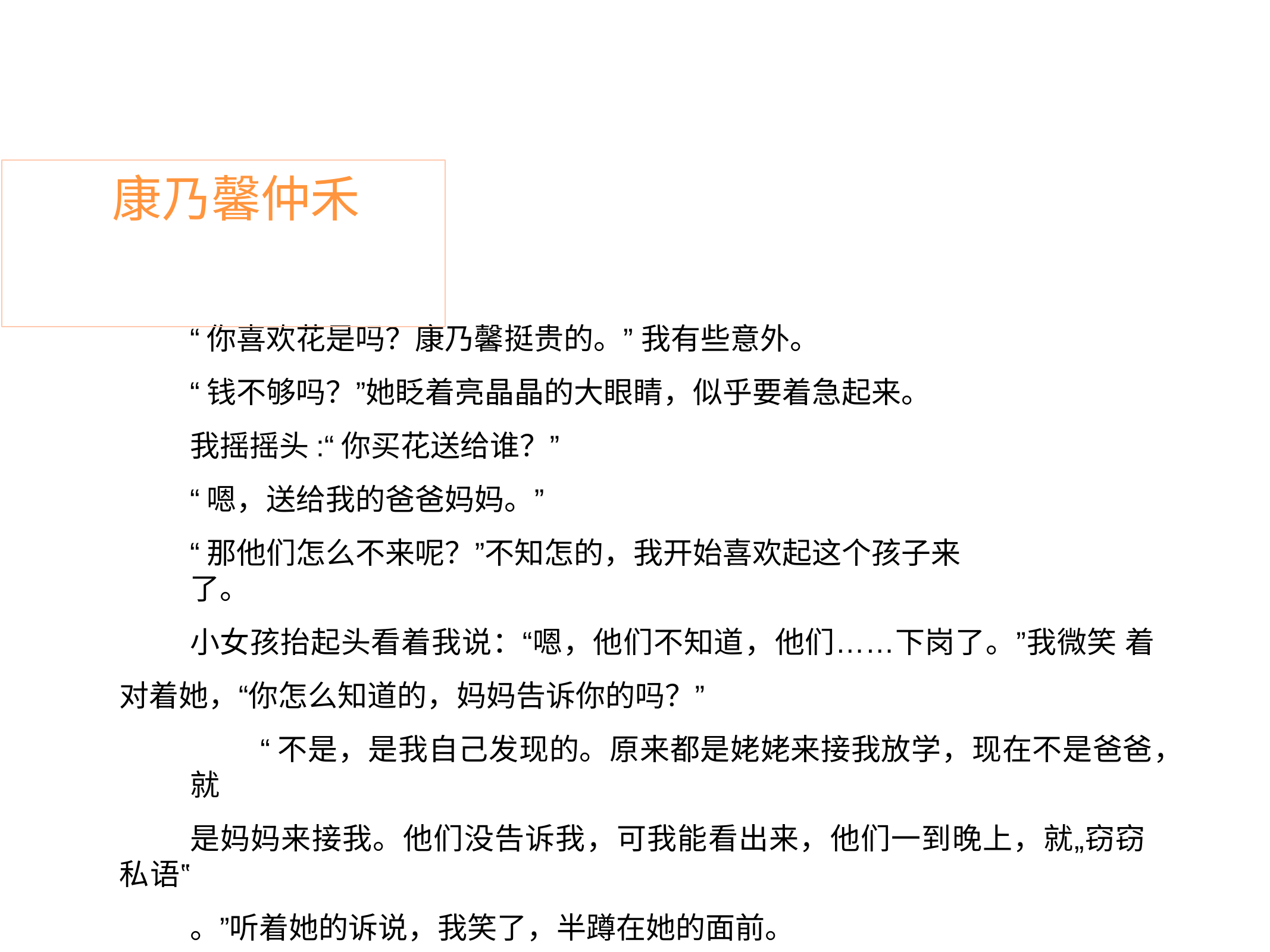

# 康乃馨仲禾
“你喜欢花是吗？康乃馨挺贵的。” 我有些意外。
“钱不够吗？”她眨着亮晶晶的大眼睛，似乎要着急起来。 我摇摇头:“你买花送给谁？”
“嗯，送给我的爸爸妈妈。”
“那他们怎么不来呢？”不知怎的，我开始喜欢起这个孩子来了。
小女孩抬起头看着我说：“嗯，他们不知道，他们……下岗了。”我微笑 着对着她，“你怎么知道的，妈妈告诉你的吗？”
“不是，是我自己发现的。原来都是姥姥来接我放学，现在不是爸爸，就
是妈妈来接我。他们没告诉我，可我能看出来，他们一到晚上，就„窃窃私语‟
。”听着她的诉说，我笑了，半蹲在她的面前。